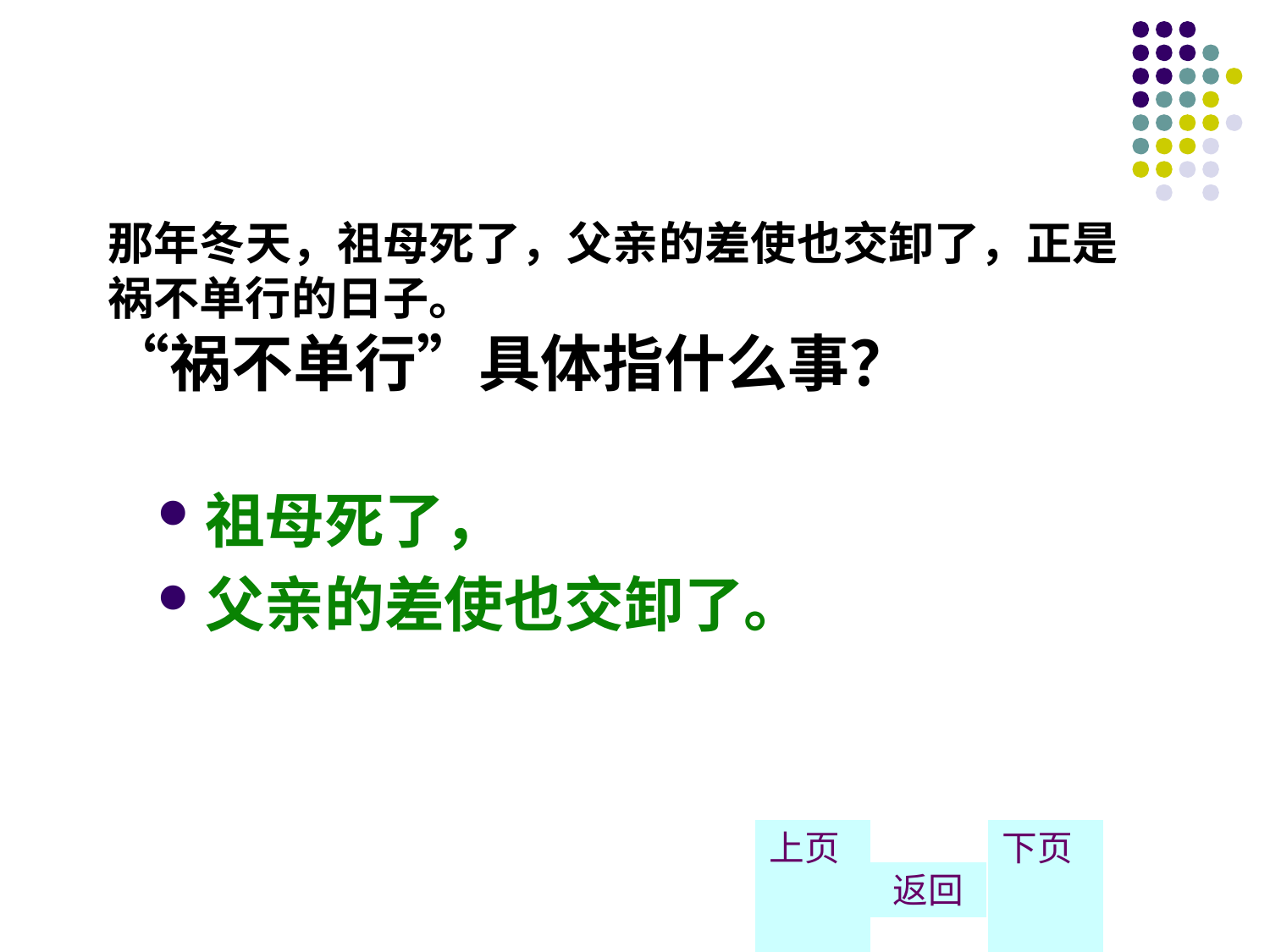

# 那年冬天，祖母死了，父亲的差使也交卸了，正是祸不单行的日子。 “祸不单行”具体指什么事？
祖母死了，
父亲的差使也交卸了。
上页
返回
下页